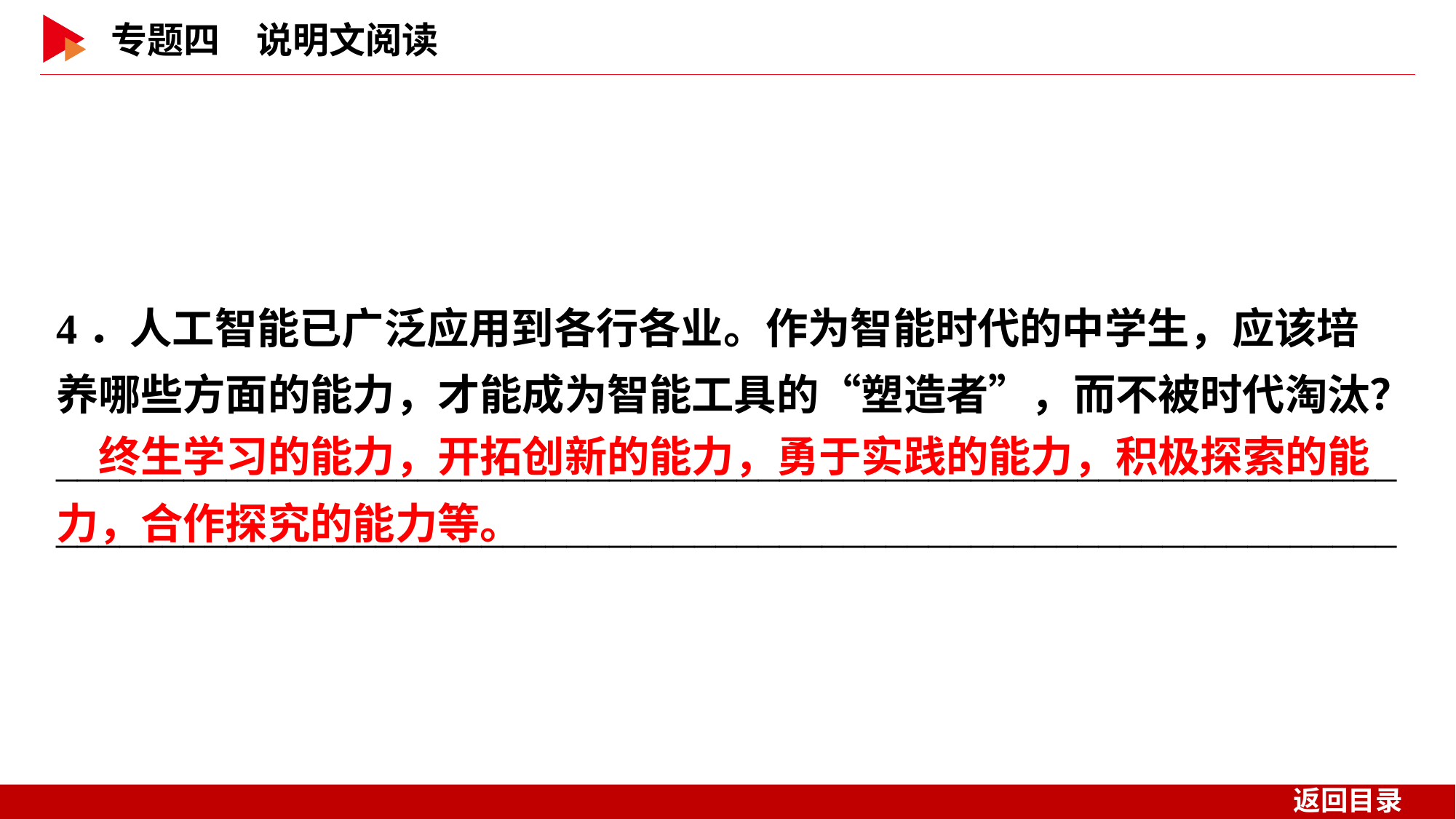

4．人工智能已广泛应用到各行各业。作为智能时代的中学生，应该培养哪些方面的能力，才能成为智能工具的“塑造者”，而不被时代淘汰？______________________________________________________________________________________________________________________________
　终生学习的能力，开拓创新的能力，勇于实践的能力，积极探索的能力，合作探究的能力等。